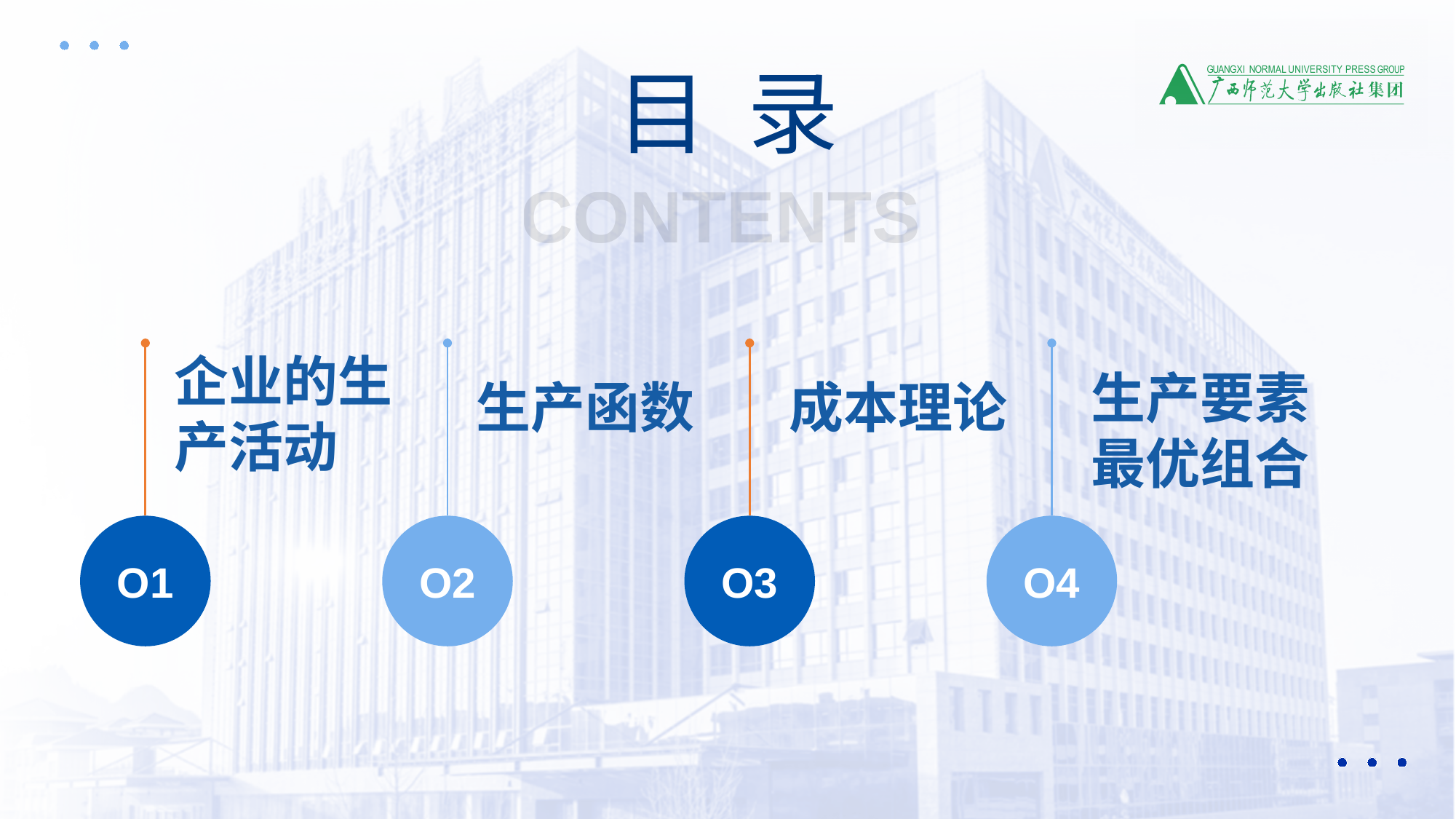

目  录
CONTENTS
企业的生产活动
生产要素最优组合
生产函数
成本理论
O1
O2
O3
O4